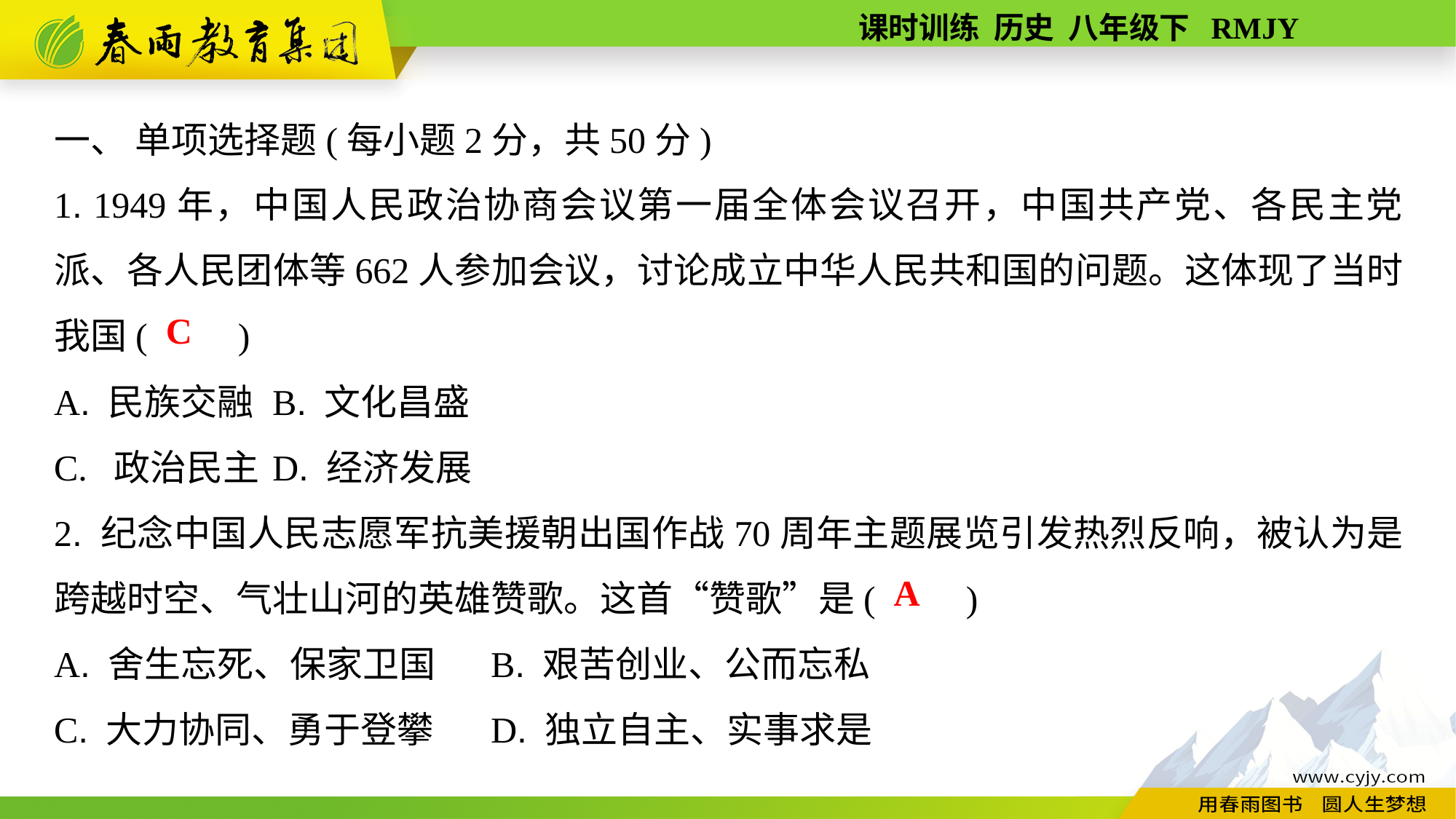

一、 单项选择题(每小题2分，共50分)
1. 1949年，中国人民政治协商会议第一届全体会议召开，中国共产党、各民主党派、各人民团体等662人参加会议，讨论成立中华人民共和国的问题。这体现了当时我国(　　)
A. 民族交融	B. 文化昌盛
C.  政治民主	D. 经济发展
2. 纪念中国人民志愿军抗美援朝出国作战70周年主题展览引发热烈反响，被认为是跨越时空、气壮山河的英雄赞歌。这首“赞歌”是(　　)
A. 舍生忘死、保家卫国	B. 艰苦创业、公而忘私
C. 大力协同、勇于登攀	D. 独立自主、实事求是
C
A